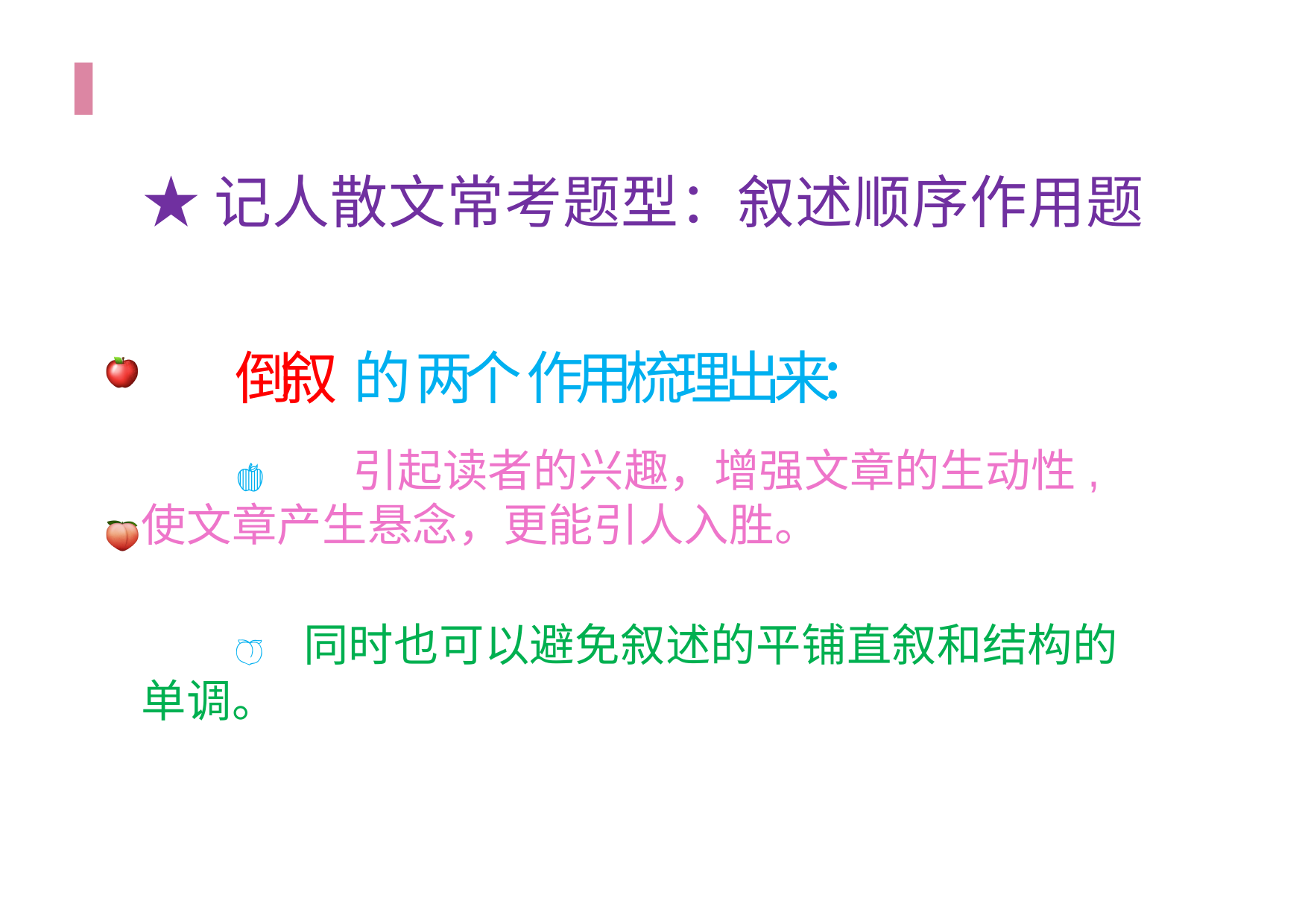

# ★记人散文常考题型：叙述顺序作用题
倒叙 的 两 个 作 用 梳 理 出 来：
🍎  引起读者的兴趣，增强文章的生动性,使文章产生悬念，更能引人入胜。

🍑 同时也可以避免叙述的平铺直叙和结构的单调。